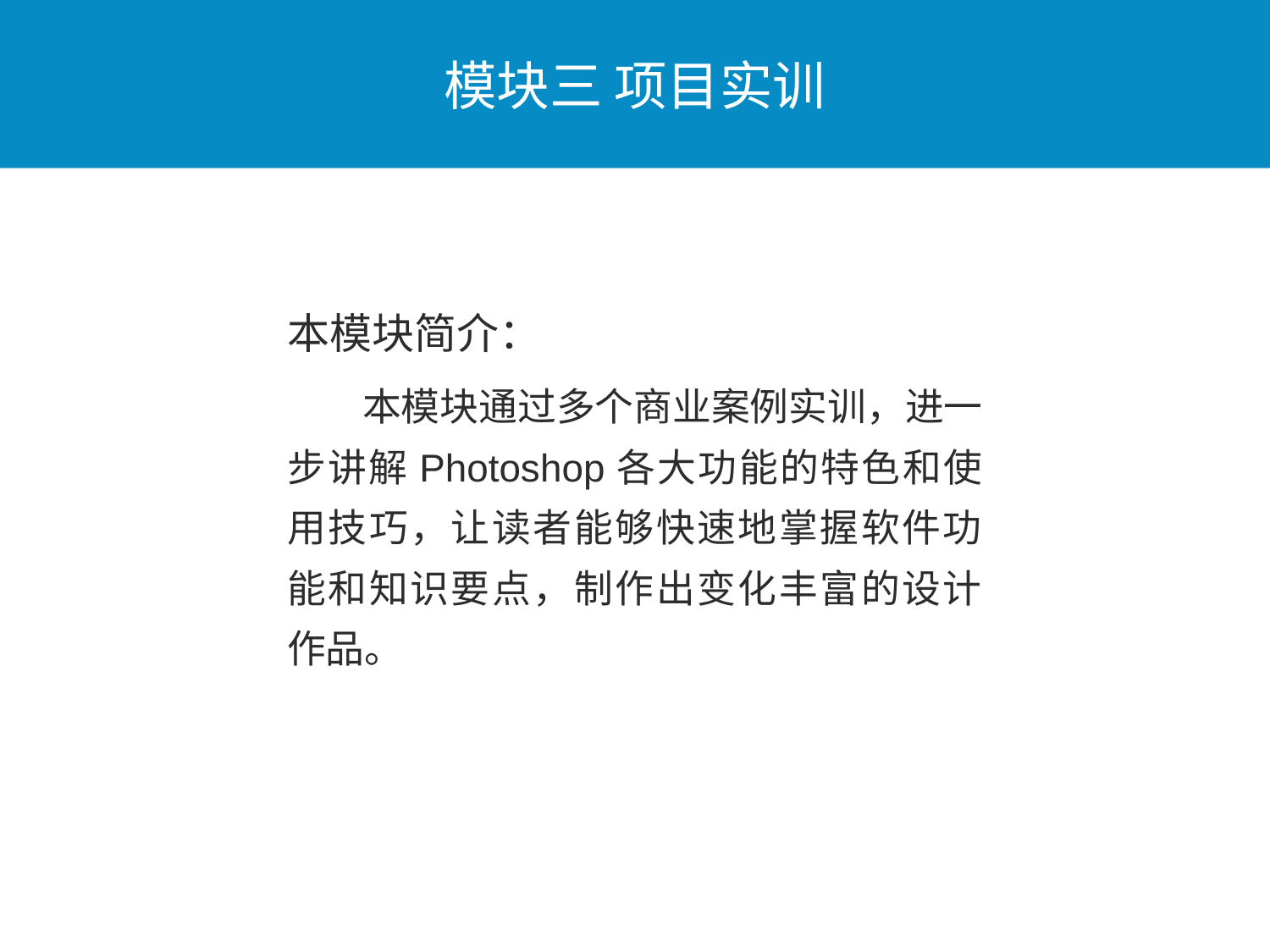

模块三 项目实训
本模块简介：
本模块通过多个商业案例实训，进一步讲解Photoshop各大功能的特色和使用技巧，让读者能够快速地掌握软件功能和知识要点，制作出变化丰富的设计作品。